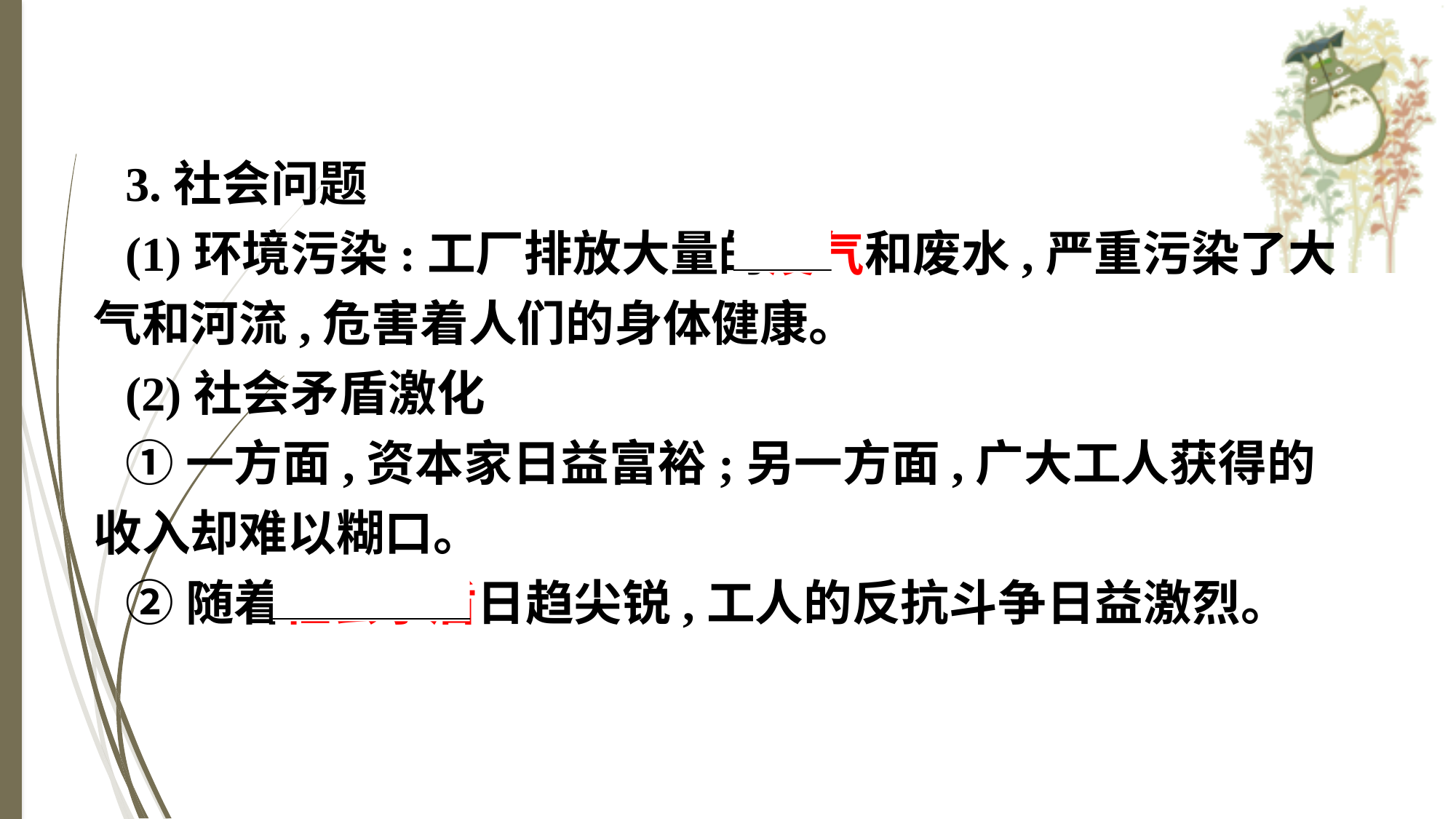

3.社会问题
(1)环境污染:工厂排放大量的废气和废水,严重污染了大气和河流,危害着人们的身体健康。
(2)社会矛盾激化
①一方面,资本家日益富裕;另一方面,广大工人获得的收入却难以糊口。
②随着社会矛盾日趋尖锐,工人的反抗斗争日益激烈。